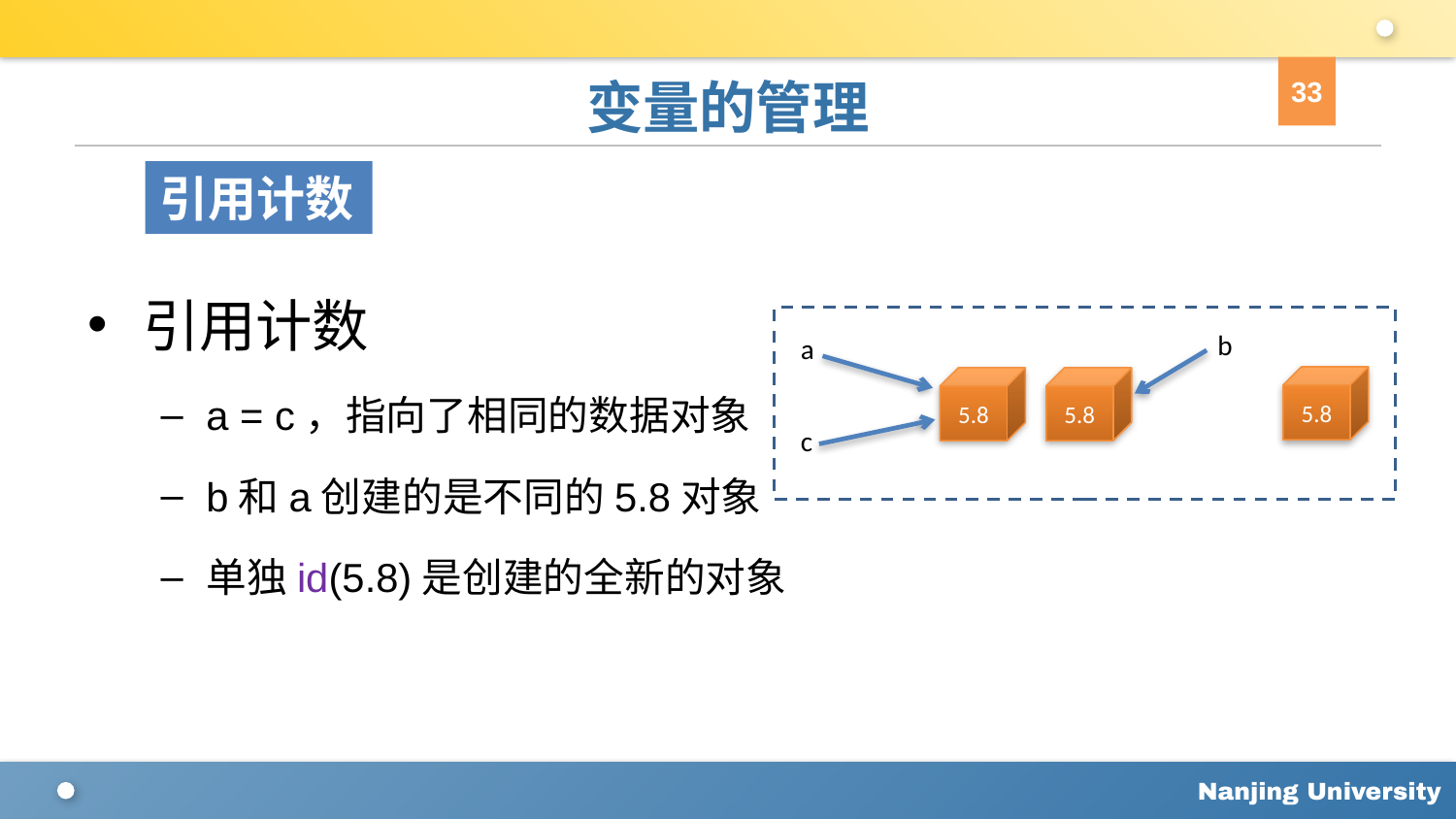

33
# 变量的管理
引用计数
引用计数
a = c，指向了相同的数据对象
b和a创建的是不同的5.8对象
单独id(5.8)是创建的全新的对象

b
a
5.8
5.8
5.8
c